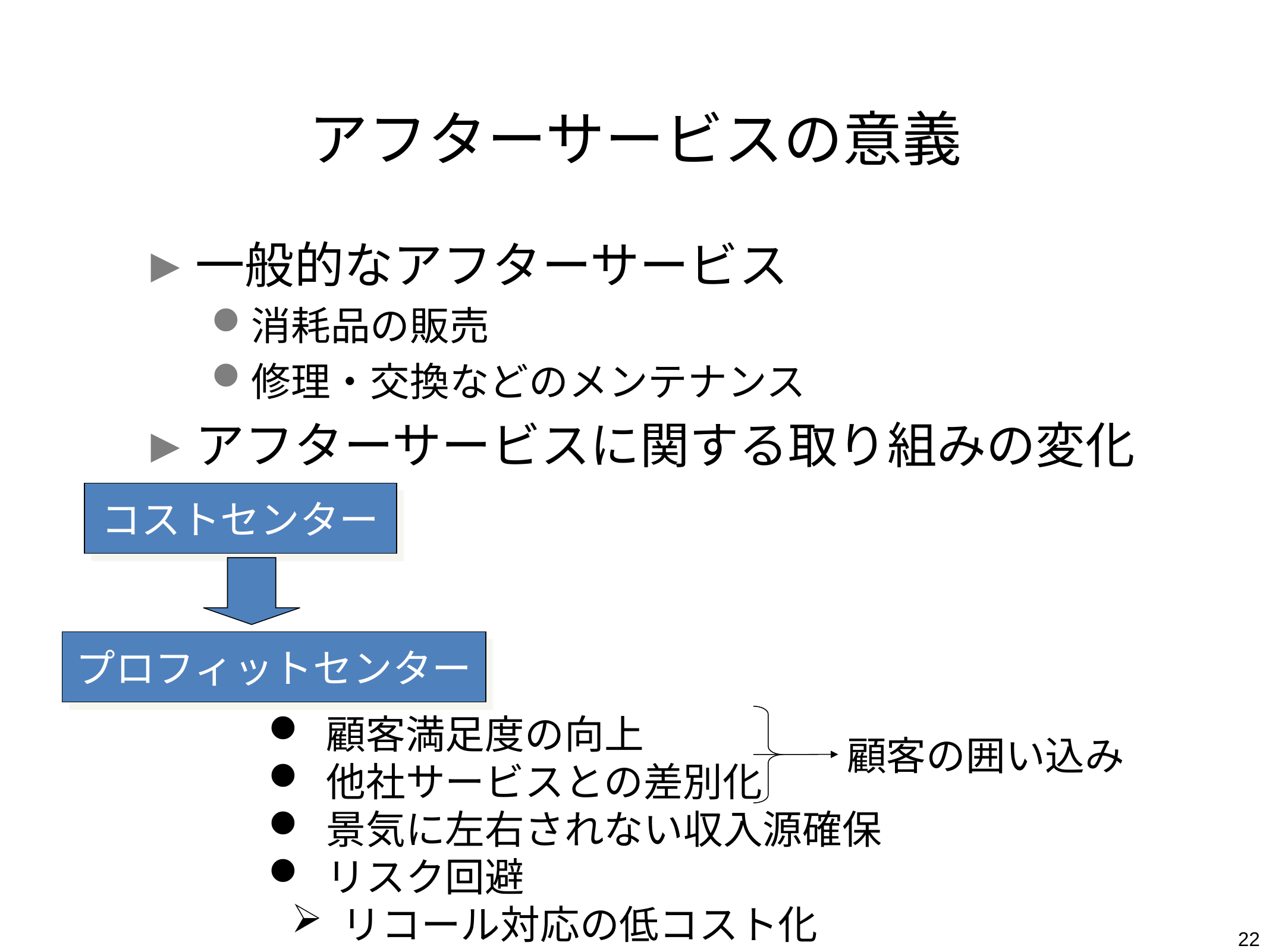

# アフターサービスの意義
一般的なアフターサービス
消耗品の販売
修理・交換などのメンテナンス
アフターサービスに関する取り組みの変化
コストセンター

プロフィットセンター
 顧客満足度の向上
 他社サービスとの差別化
 景気に左右されない収入源確保
 リスク回避
 リコール対応の低コスト化

顧客の囲い込み
22